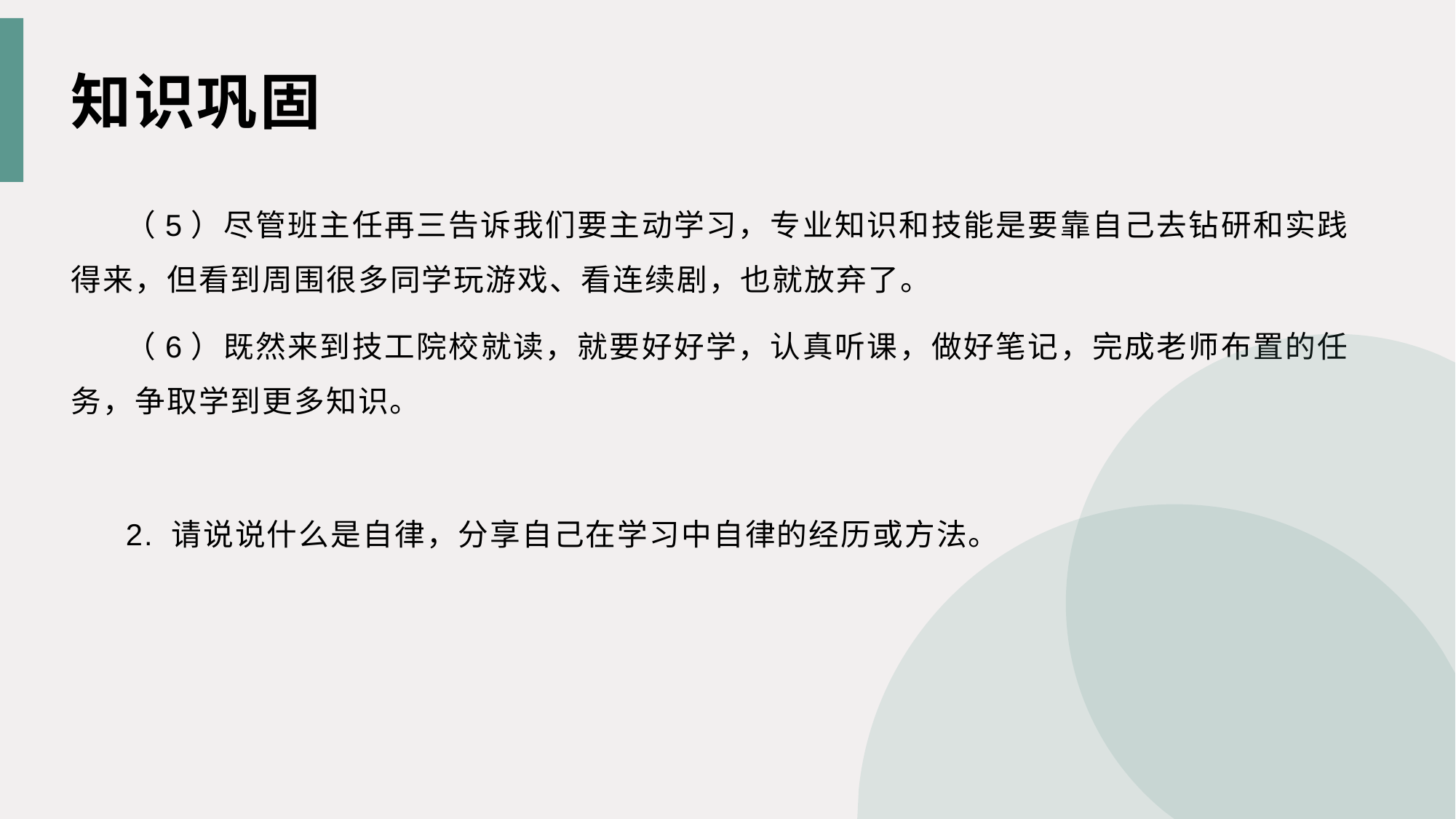

知识巩固
（5）尽管班主任再三告诉我们要主动学习，专业知识和技能是要靠自己去钻研和实践得来，但看到周围很多同学玩游戏、看连续剧，也就放弃了。
（6）既然来到技工院校就读，就要好好学，认真听课，做好笔记，完成老师布置的任务，争取学到更多知识。

2. 请说说什么是自律，分享自己在学习中自律的经历或方法。